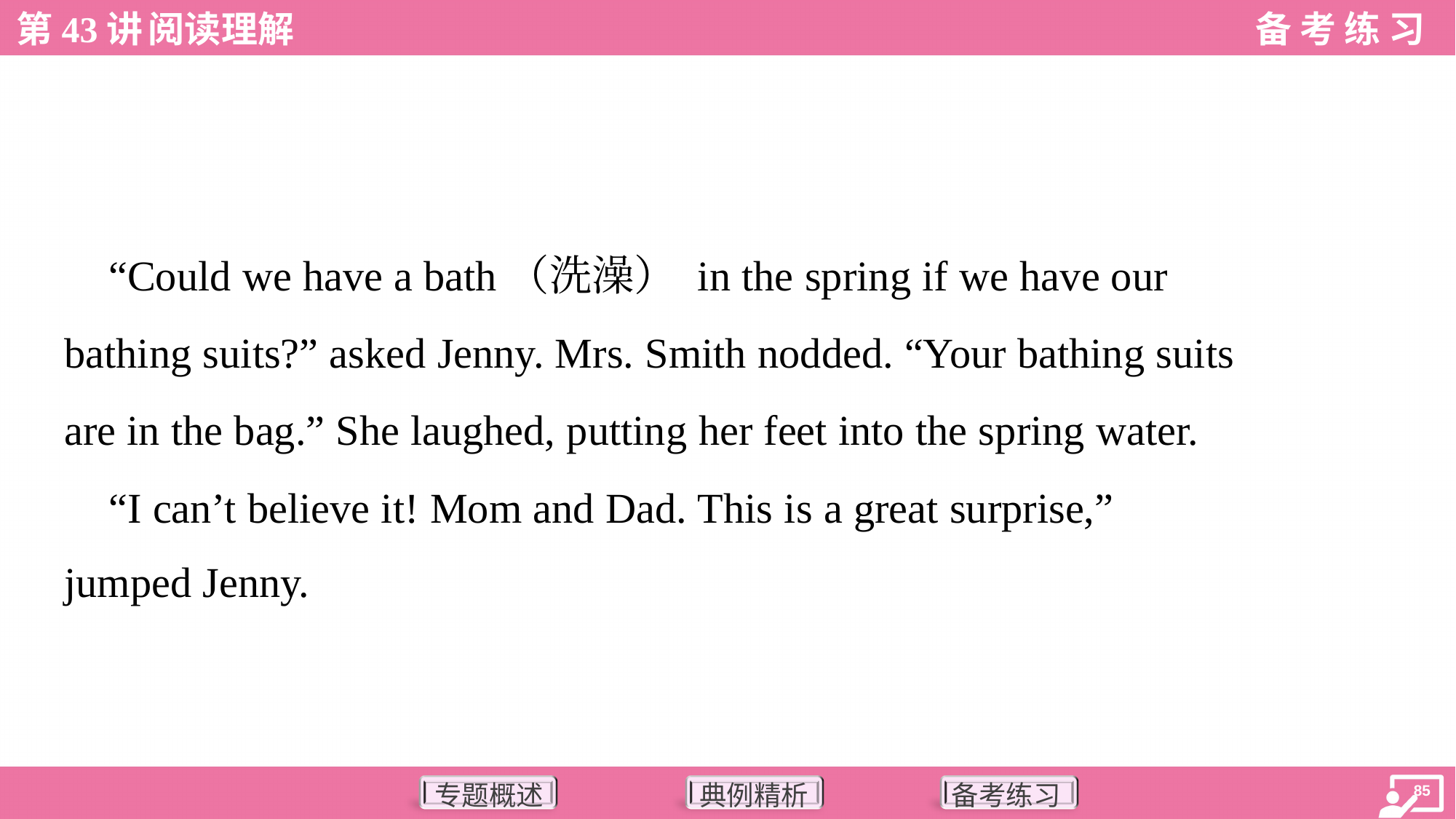

“Could we have a bath（洗澡） in the spring if we have our
bathing suits?” asked Jenny. Mrs. Smith nodded. “Your bathing suits
are in the bag.” She laughed, putting her feet into the spring water.
    “I can’t believe it! Mom and Dad. This is a great surprise,”
jumped Jenny.